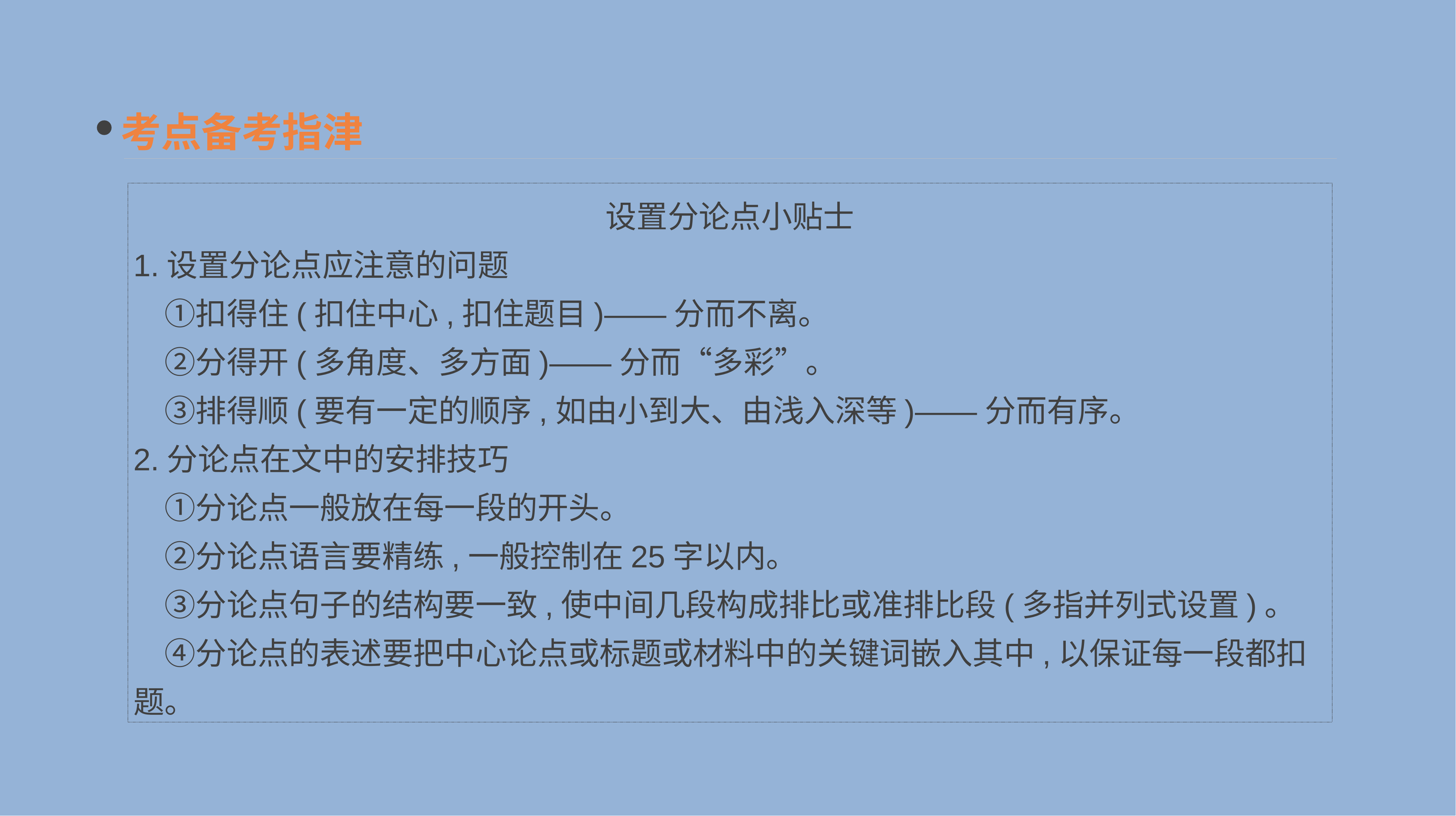

考点备考指津

设置分论点小贴士
1.设置分论点应注意的问题
　①扣得住(扣住中心,扣住题目)——分而不离。
　②分得开(多角度、多方面)——分而“多彩”。
　③排得顺(要有一定的顺序,如由小到大、由浅入深等)——分而有序。
2.分论点在文中的安排技巧
　①分论点一般放在每一段的开头。
　②分论点语言要精练,一般控制在25字以内。
　③分论点句子的结构要一致,使中间几段构成排比或准排比段(多指并列式设置)。
　④分论点的表述要把中心论点或标题或材料中的关键词嵌入其中,以保证每一段都扣题。